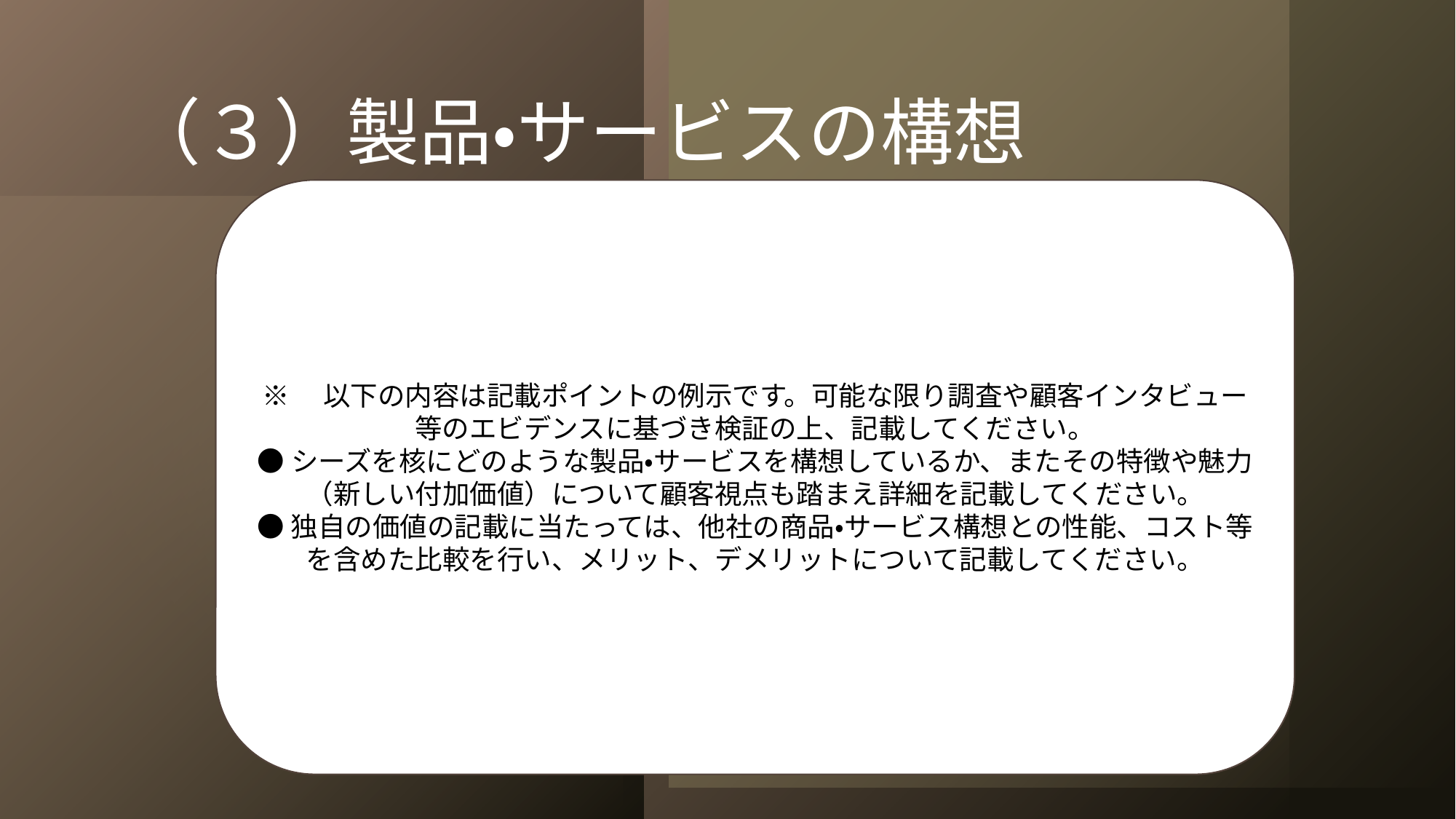

（３）製品・サービスの構想
※　以下の内容は記載ポイントの例示です。可能な限り調査や顧客インタビュー等のエビデンスに基づき検証の上、記載してください。
●シーズを核にどのような製品・サービスを構想しているか、またその特徴や魅力（新しい付加価値）について顧客視点も踏まえ詳細を記載してください。
●独自の価値の記載に当たっては、他社の商品・サービス構想との性能、コスト等を含めた比較を行い、メリット、デメリットについて記載してください。